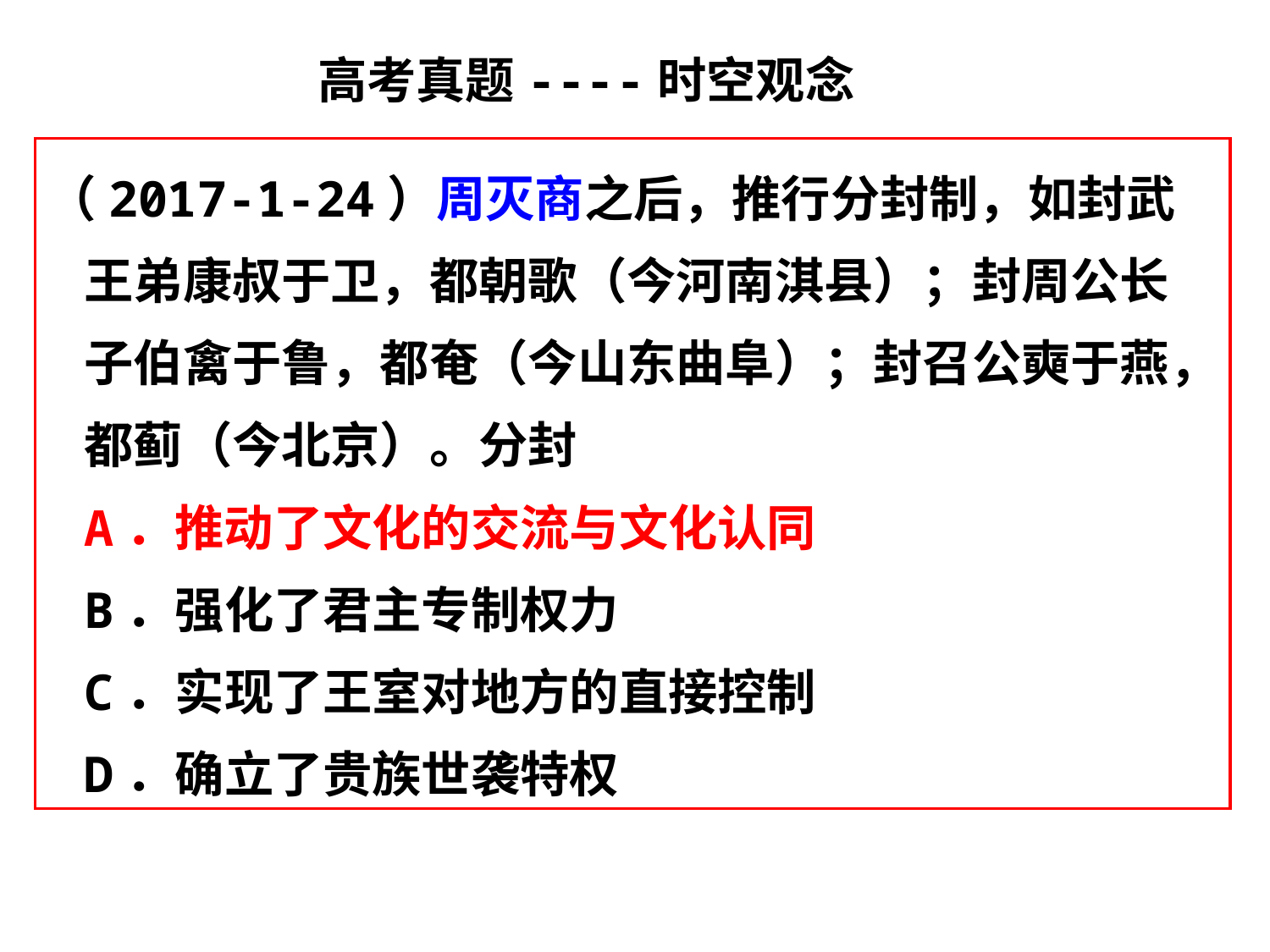

高考真题----时空观念
（2017-1-24）周灭商之后，推行分封制，如封武王弟康叔于卫，都朝歌（今河南淇县）；封周公长子伯禽于鲁，都奄（今山东曲阜）；封召公奭于燕，都蓟（今北京）。分封
A．推动了文化的交流与文化认同
B．强化了君主专制权力
C．实现了王室对地方的直接控制
D．确立了贵族世袭特权